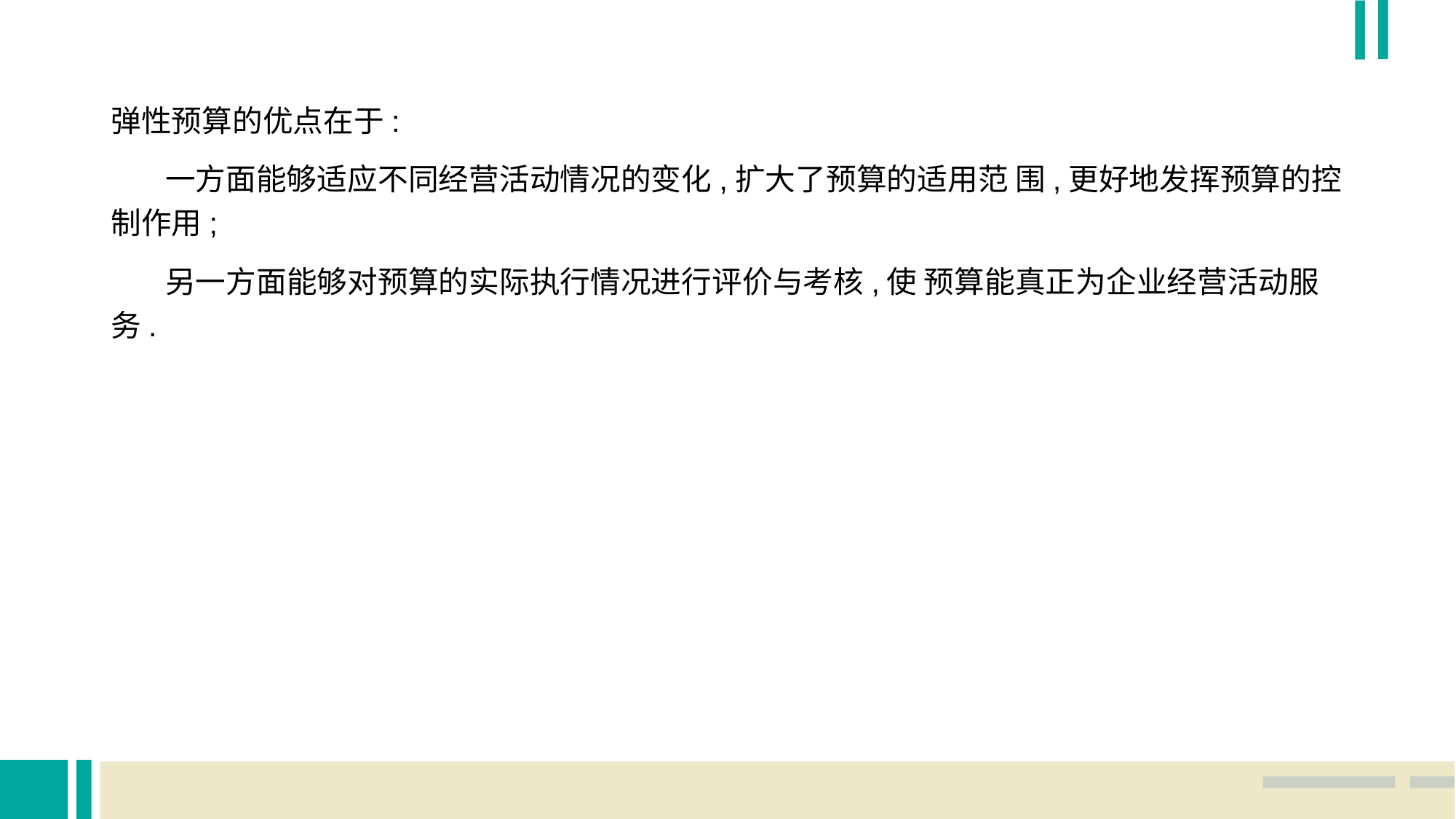

弹性预算的优点在于:
       一方面能够适应不同经营活动情况的变化,扩大了预算的适用范 围,更好地发挥预算的控制作用;
       另一方面能够对预算的实际执行情况进行评价与考核,使 预算能真正为企业经营活动服务.